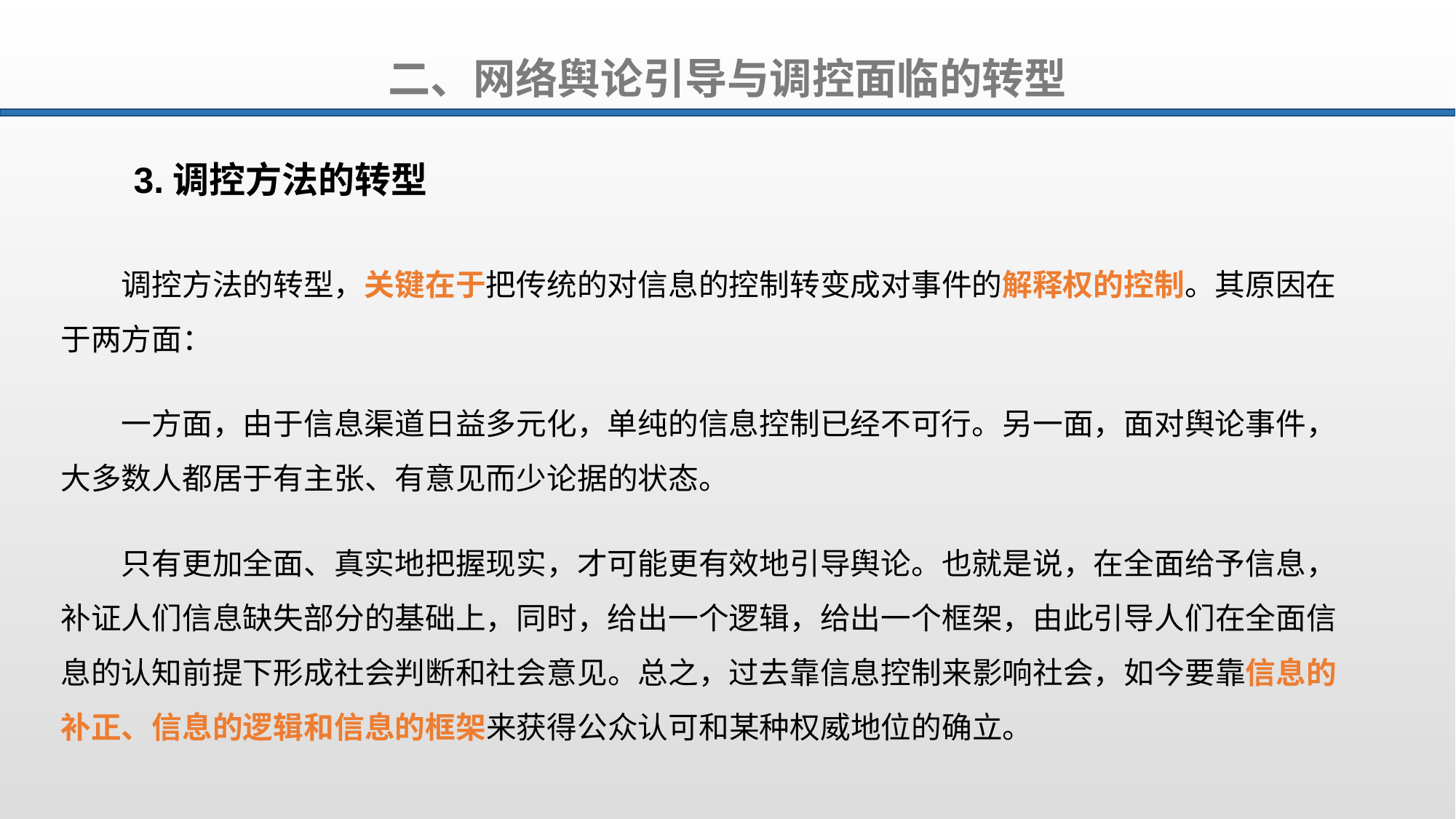

二、网络舆论引导与调控面临的转型

3.调控方法的转型
调控方法的转型，关键在于把传统的对信息的控制转变成对事件的解释权的控制。其原因在于两方面：
一方面，由于信息渠道日益多元化，单纯的信息控制已经不可行。另一面，面对舆论事件，大多数人都居于有主张、有意见而少论据的状态。
只有更加全面、真实地把握现实，才可能更有效地引导舆论。也就是说，在全面给予信息，补证人们信息缺失部分的基础上，同时，给出一个逻辑，给出一个框架，由此引导人们在全面信息的认知前提下形成社会判断和社会意见。总之，过去靠信息控制来影响社会，如今要靠信息的补正、信息的逻辑和信息的框架来获得公众认可和某种权威地位的确立。